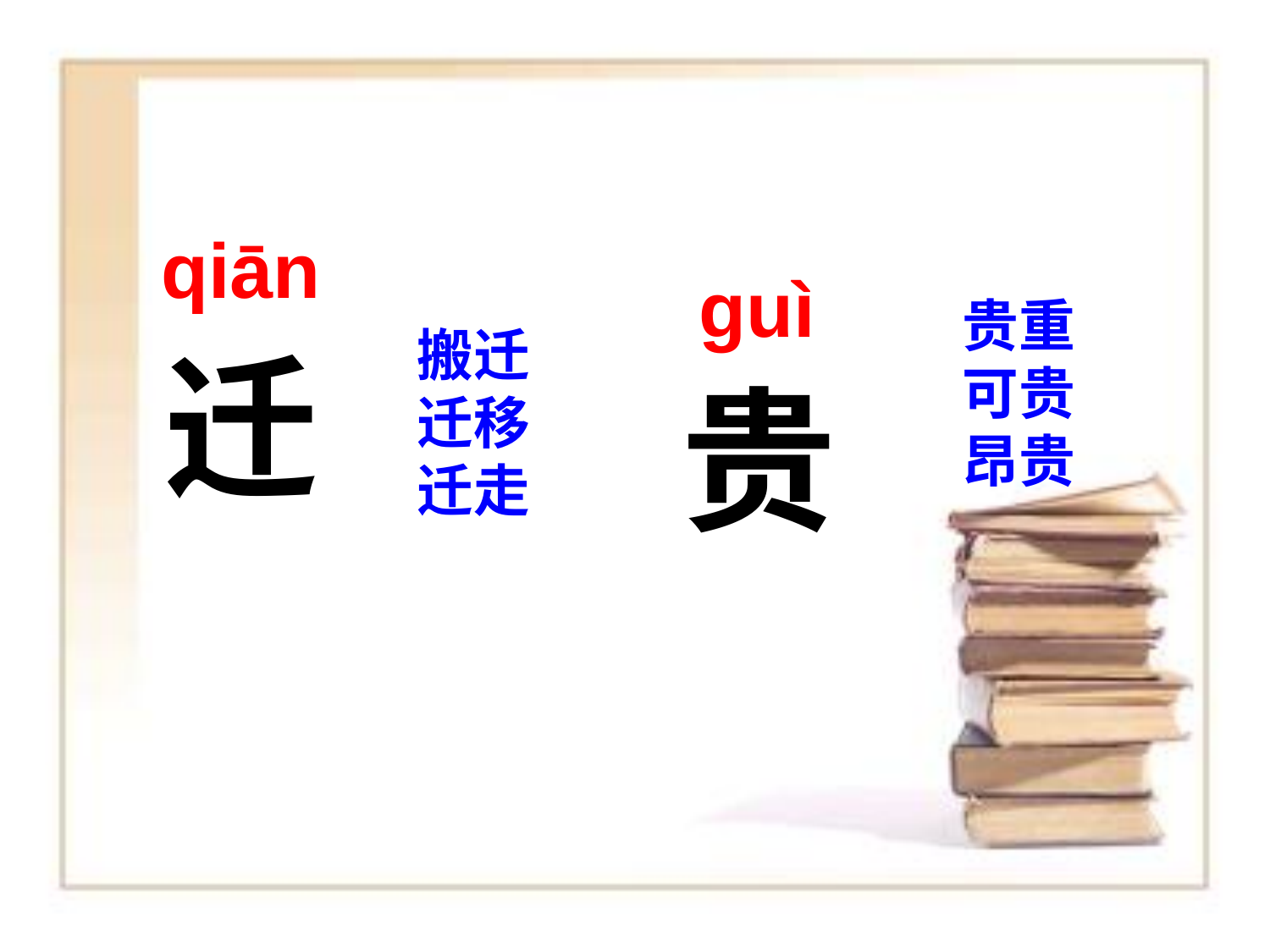

qiān
ɡuì
贵重
可贵
昂贵
搬迁
迁移
迁走
迁
贵